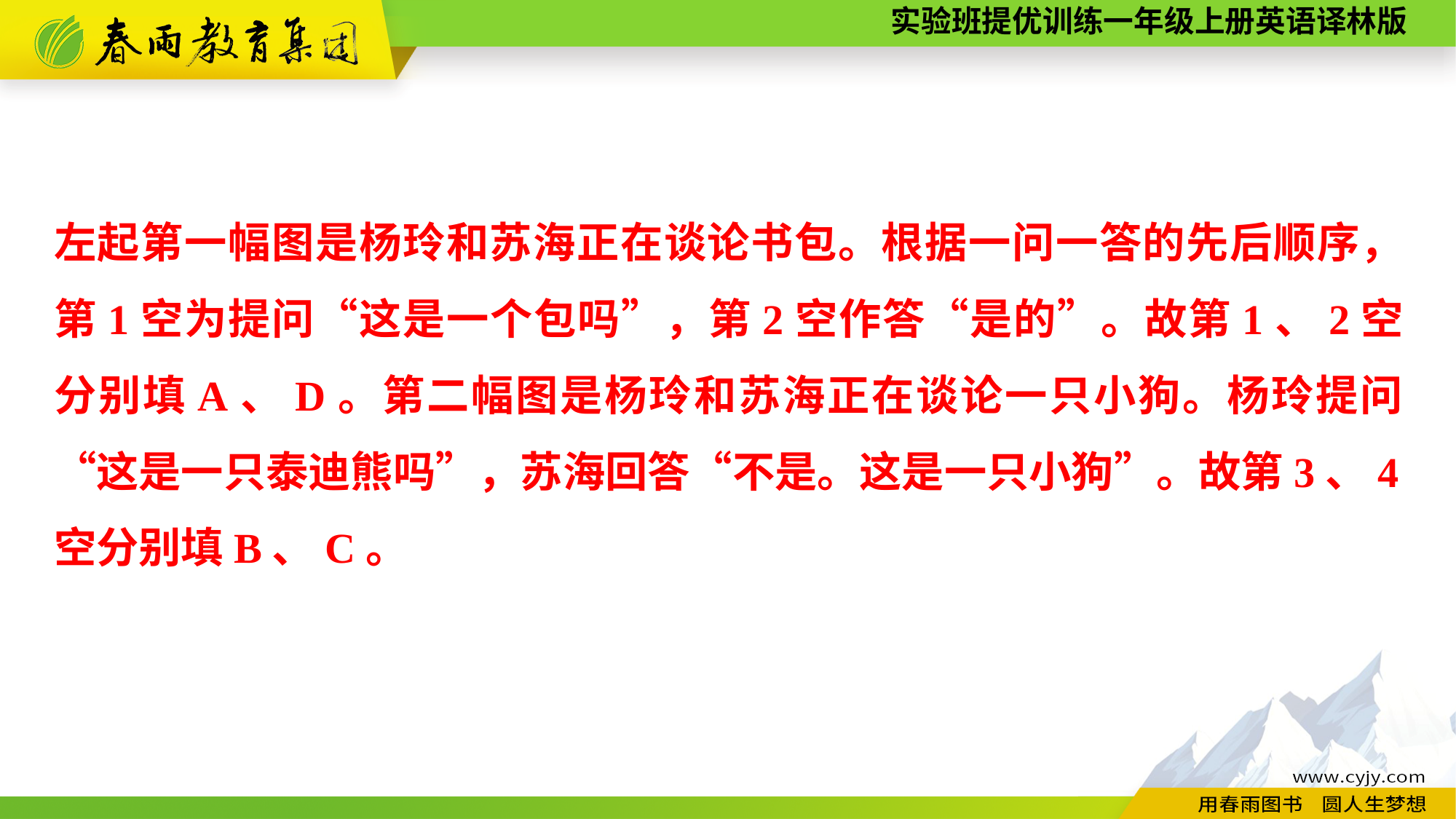

左起第一幅图是杨玲和苏海正在谈论书包。根据一问一答的先后顺序，第1空为提问“这是一个包吗”，第2空作答“是的”。故第1、2空分别填A、D。第二幅图是杨玲和苏海正在谈论一只小狗。杨玲提问“这是一只泰迪熊吗”，苏海回答“不是。这是一只小狗”。故第3、4空分别填B、C。